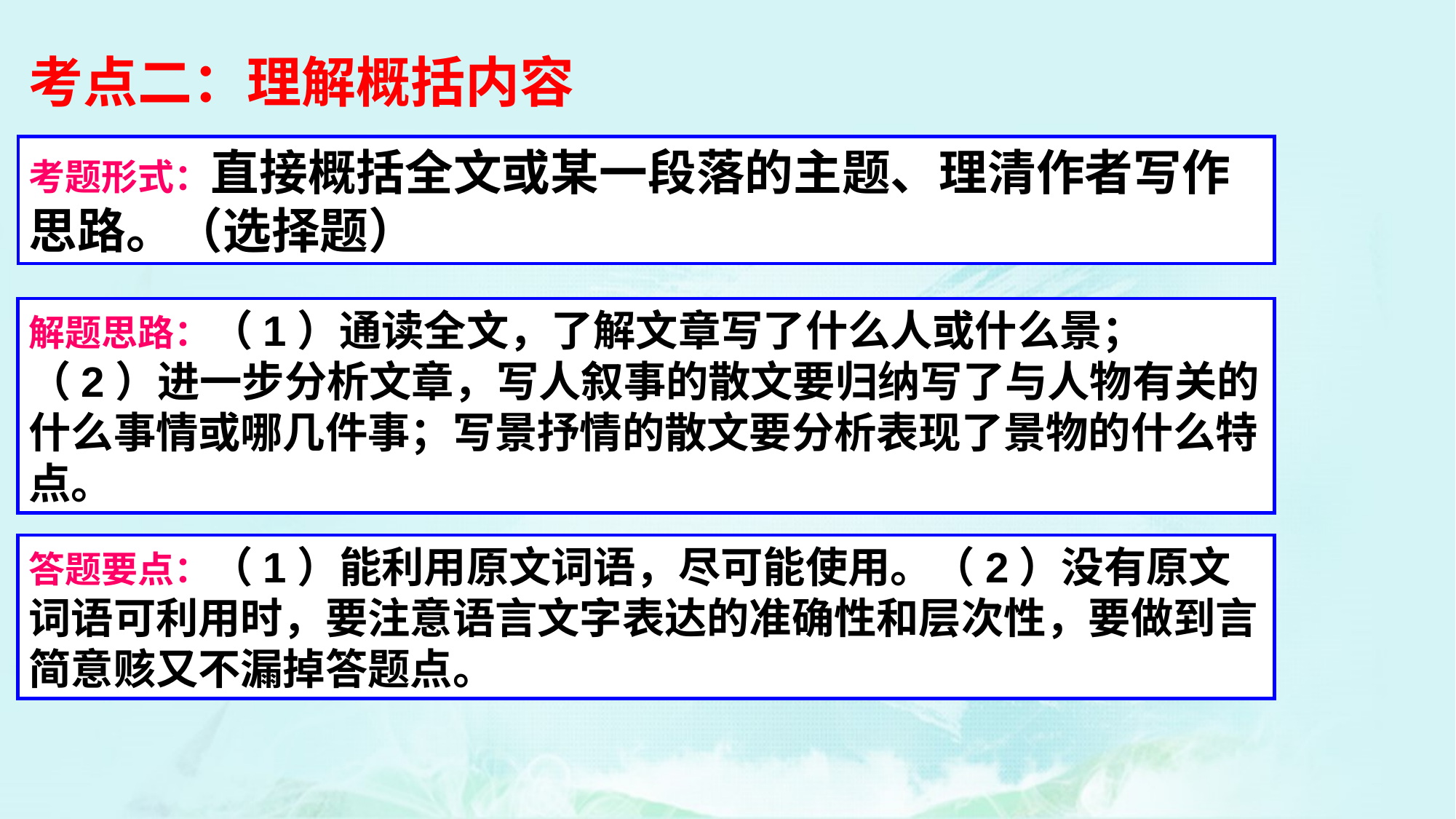

考点二：理解概括内容
考题形式：直接概括全文或某一段落的主题、理清作者写作思路。（选择题）
解题思路：（1）通读全文，了解文章写了什么人或什么景；（2）进一步分析文章，写人叙事的散文要归纳写了与人物有关的什么事情或哪几件事；写景抒情的散文要分析表现了景物的什么特点。
答题要点：（1）能利用原文词语，尽可能使用。（2）没有原文词语可利用时，要注意语言文字表达的准确性和层次性，要做到言简意赅又不漏掉答题点。